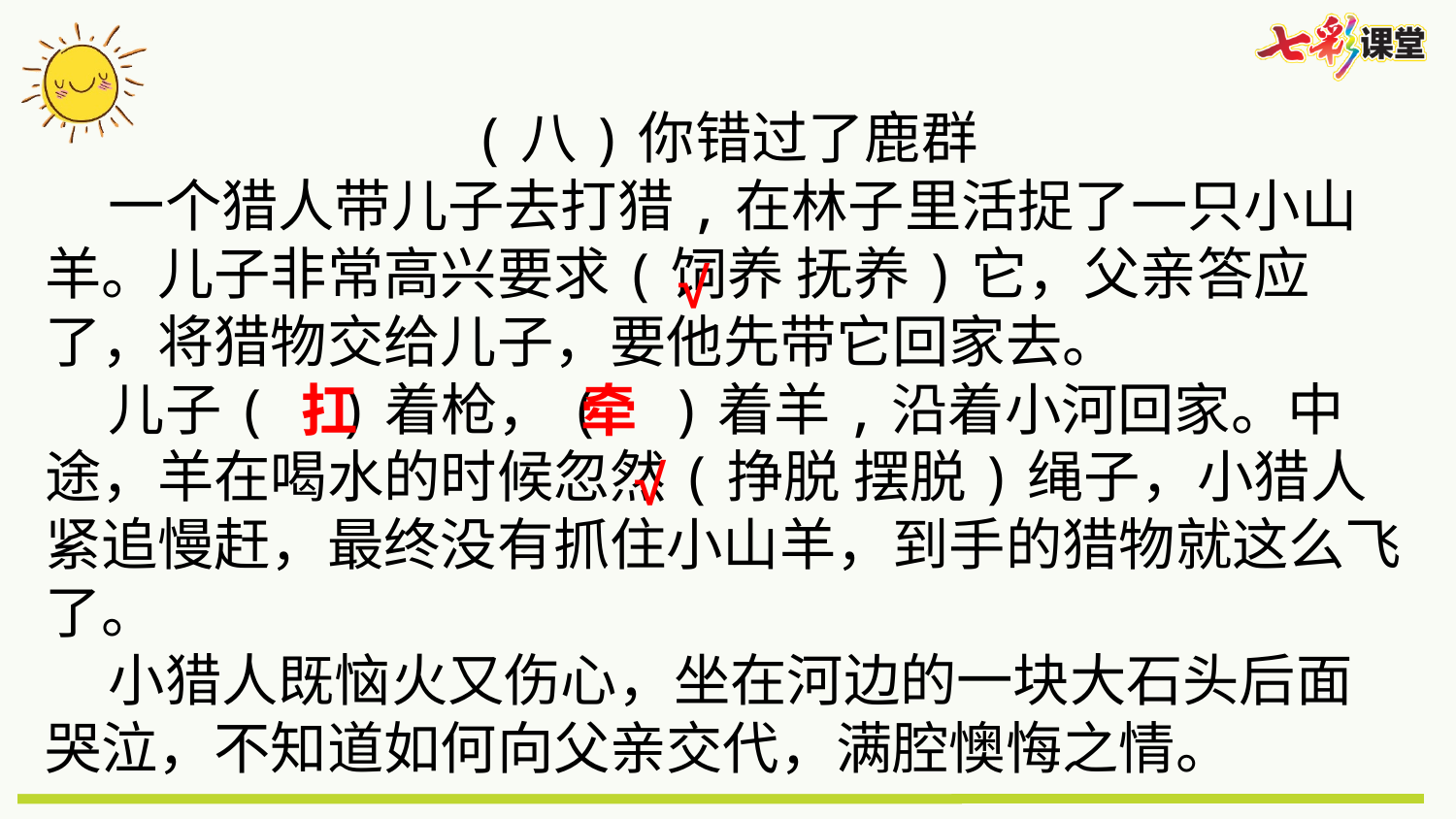

(八)你错过了鹿群
    一个猎人带儿子去打猎,在林子里活捉了一只小山羊。儿子非常高兴要求(饲养 抚养)它，父亲答应了，将猎物交给儿子，要他先带它回家去。
    儿子(  )着枪，(  )着羊,沿着小河回家。中途，羊在喝水的时候忽然(挣脱 摆脱)绳子，小猎人紧追慢赶，最终没有抓住小山羊，到手的猎物就这么飞了。
    小猎人既恼火又伤心，坐在河边的一块大石头后面哭泣，不知道如何向父亲交代，满腔懊悔之情。

√
扛
牵
√